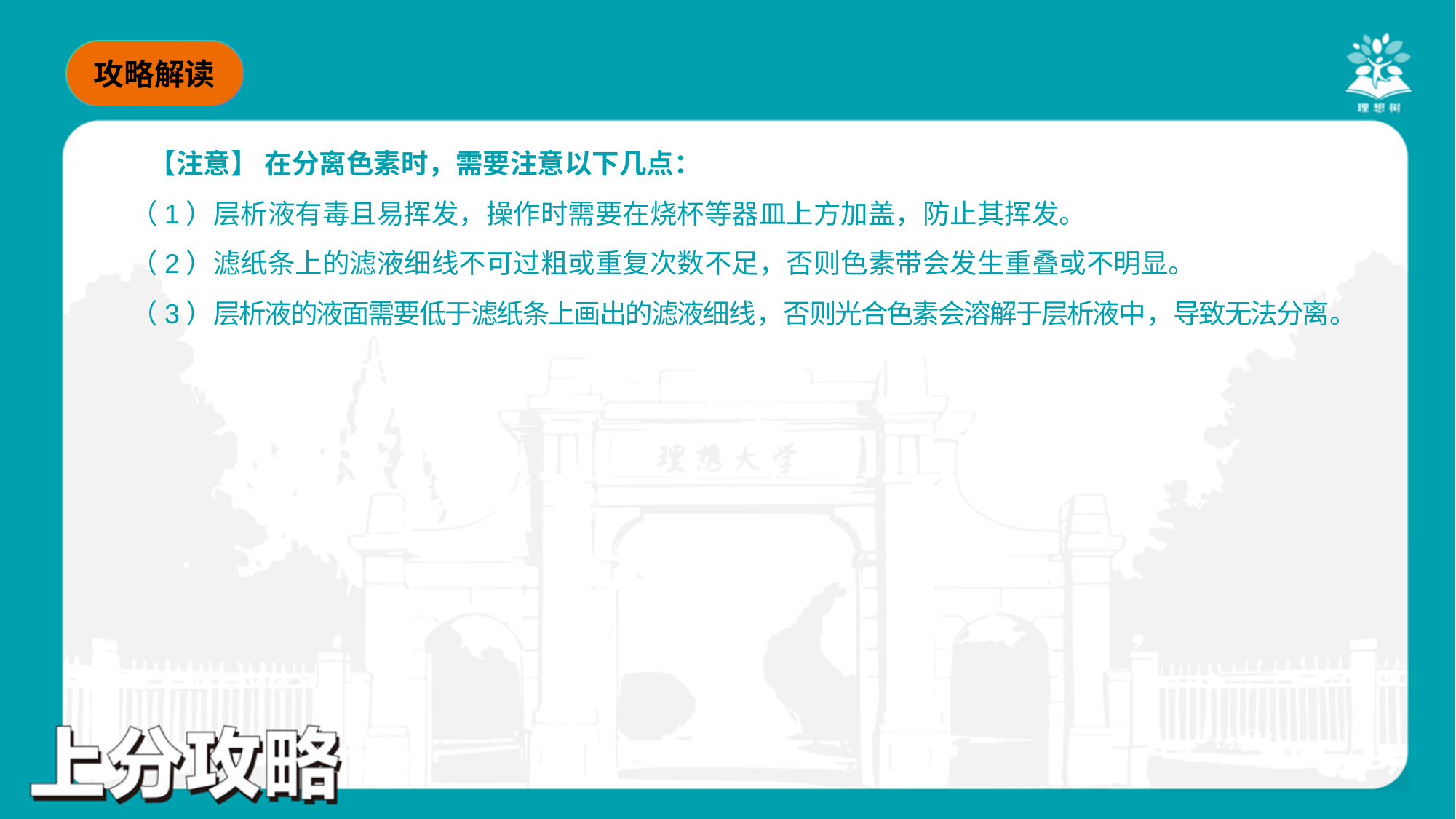

【注意】 在分离色素时，需要注意以下几点：
    （1）层析液有毒且易挥发，操作时需要在烧杯等器皿上方加盖，防止其挥发。
    （2）滤纸条上的滤液细线不可过粗或重复次数不足，否则色素带会发生重叠或不明显。
    （3）层析液的液面需要低于滤纸条上画出的滤液细线，否则光合色素会溶解于层析液中，导致无法分离。